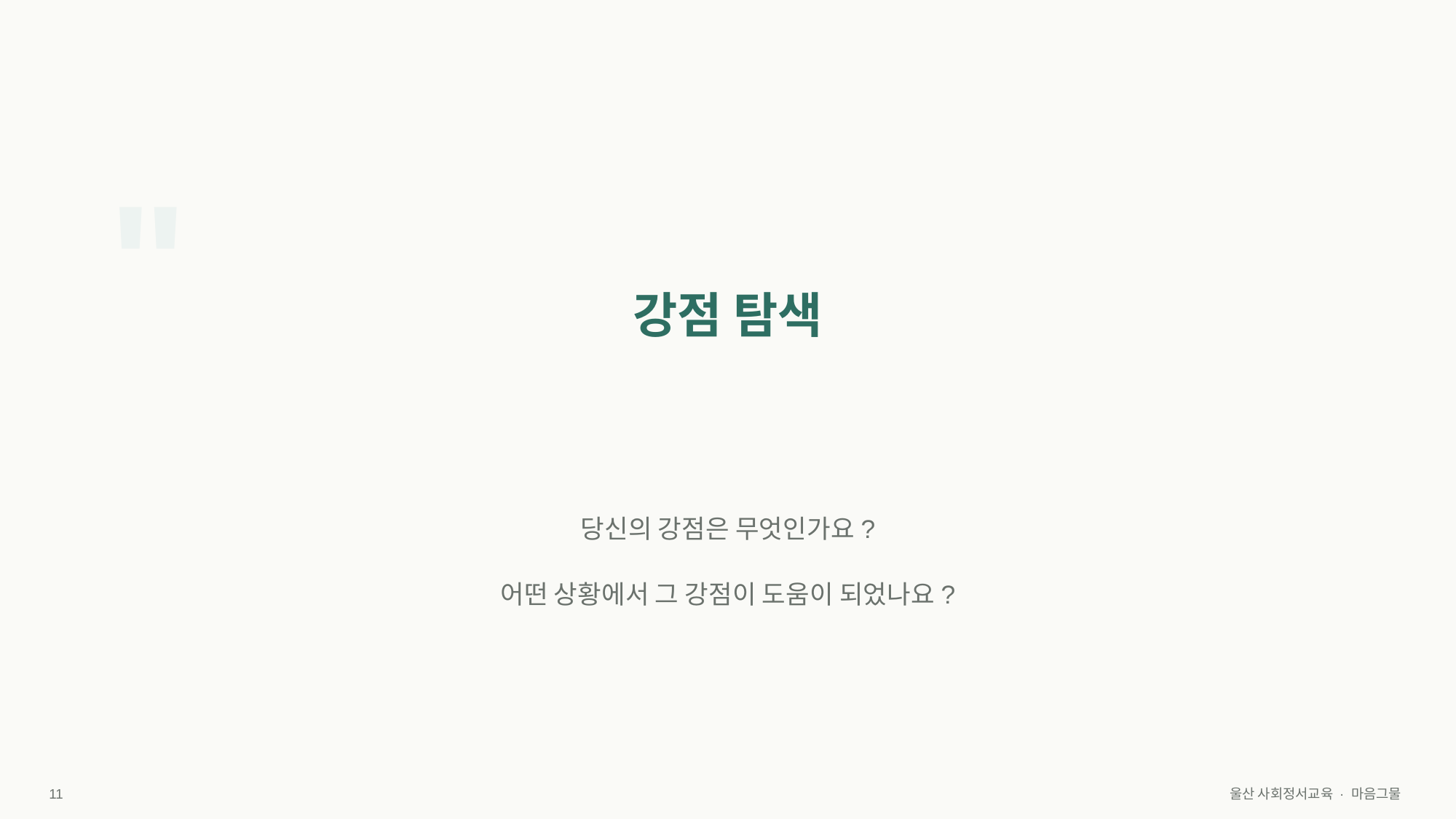

"
강점 탐색
당신의 강점은 무엇인가요?
어떤 상황에서 그 강점이 도움이 되었나요?
11
울산 사회정서교육 · 마음그물